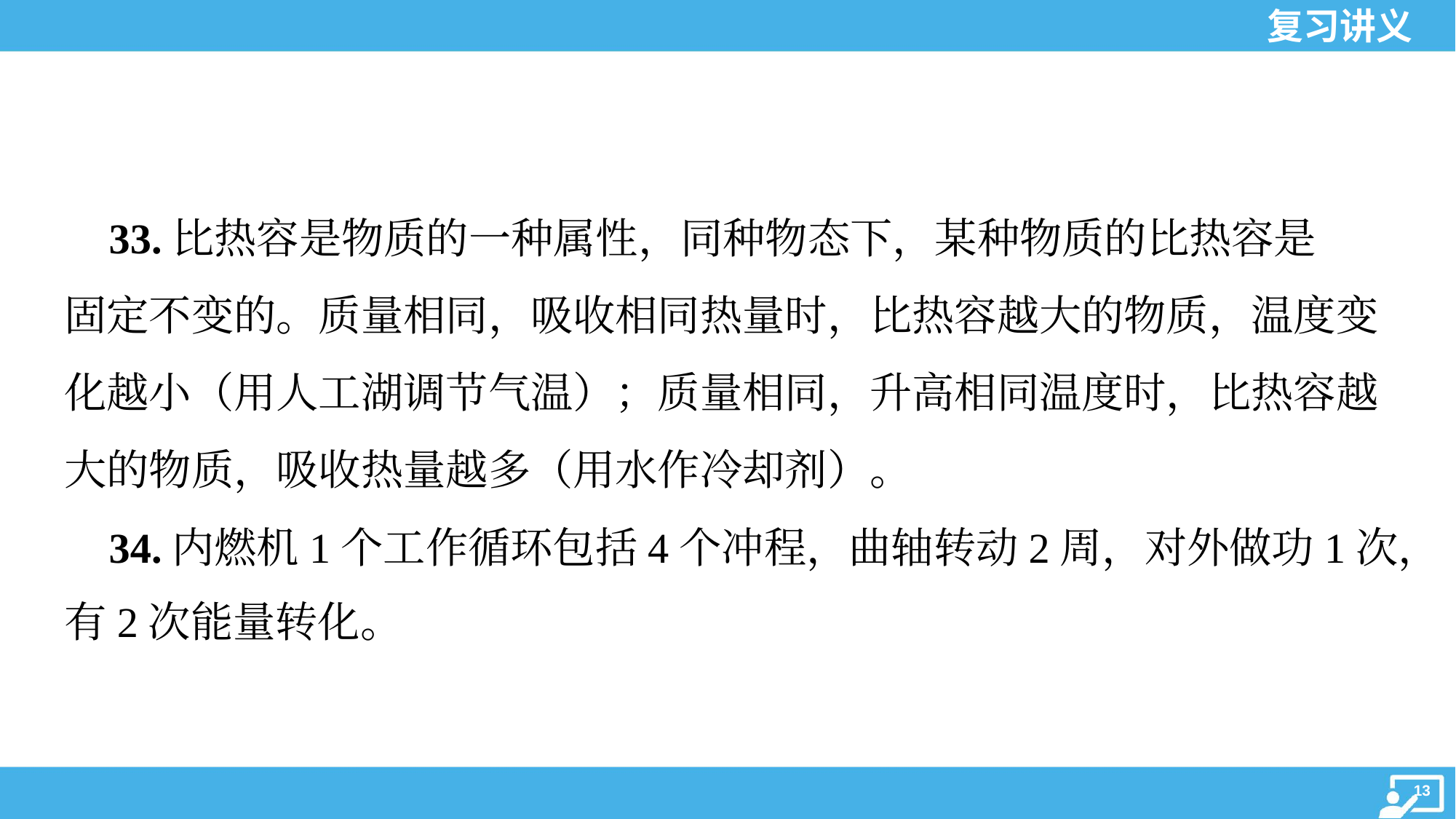

33.比热容是物质的一种属性，同种物态下，某种物质的比热容是
固定不变的。质量相同，吸收相同热量时，比热容越大的物质，温度变
化越小（用人工湖调节气温）；质量相同，升高相同温度时，比热容越
大的物质，吸收热量越多（用水作冷却剂）。
    34.内燃机1个工作循环包括4个冲程，曲轴转动2周，对外做功1次，
有2次能量转化。